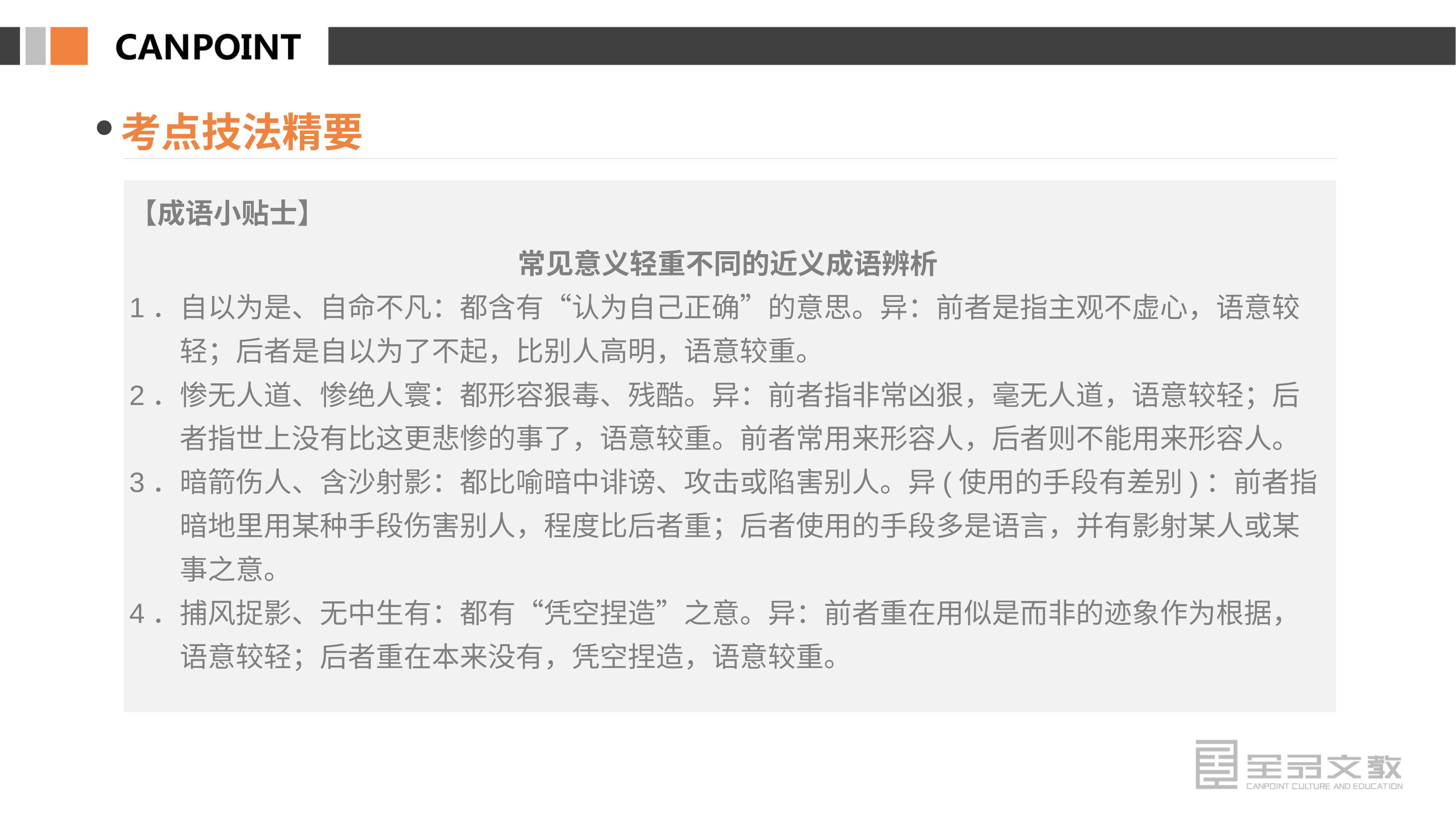

考点技法精要

【成语小贴士】
常见意义轻重不同的近义成语辨析
1．自以为是、自命不凡：都含有“认为自己正确”的意思。异：前者是指主观不虚心，语意较轻；后者是自以为了不起，比别人高明，语意较重。
2．惨无人道、惨绝人寰：都形容狠毒、残酷。异：前者指非常凶狠，毫无人道，语意较轻；后者指世上没有比这更悲惨的事了，语意较重。前者常用来形容人，后者则不能用来形容人。
3．暗箭伤人、含沙射影：都比喻暗中诽谤、攻击或陷害别人。异(使用的手段有差别)：前者指暗地里用某种手段伤害别人，程度比后者重；后者使用的手段多是语言，并有影射某人或某事之意。
4．捕风捉影、无中生有：都有“凭空捏造”之意。异：前者重在用似是而非的迹象作为根据，语意较轻；后者重在本来没有，凭空捏造，语意较重。